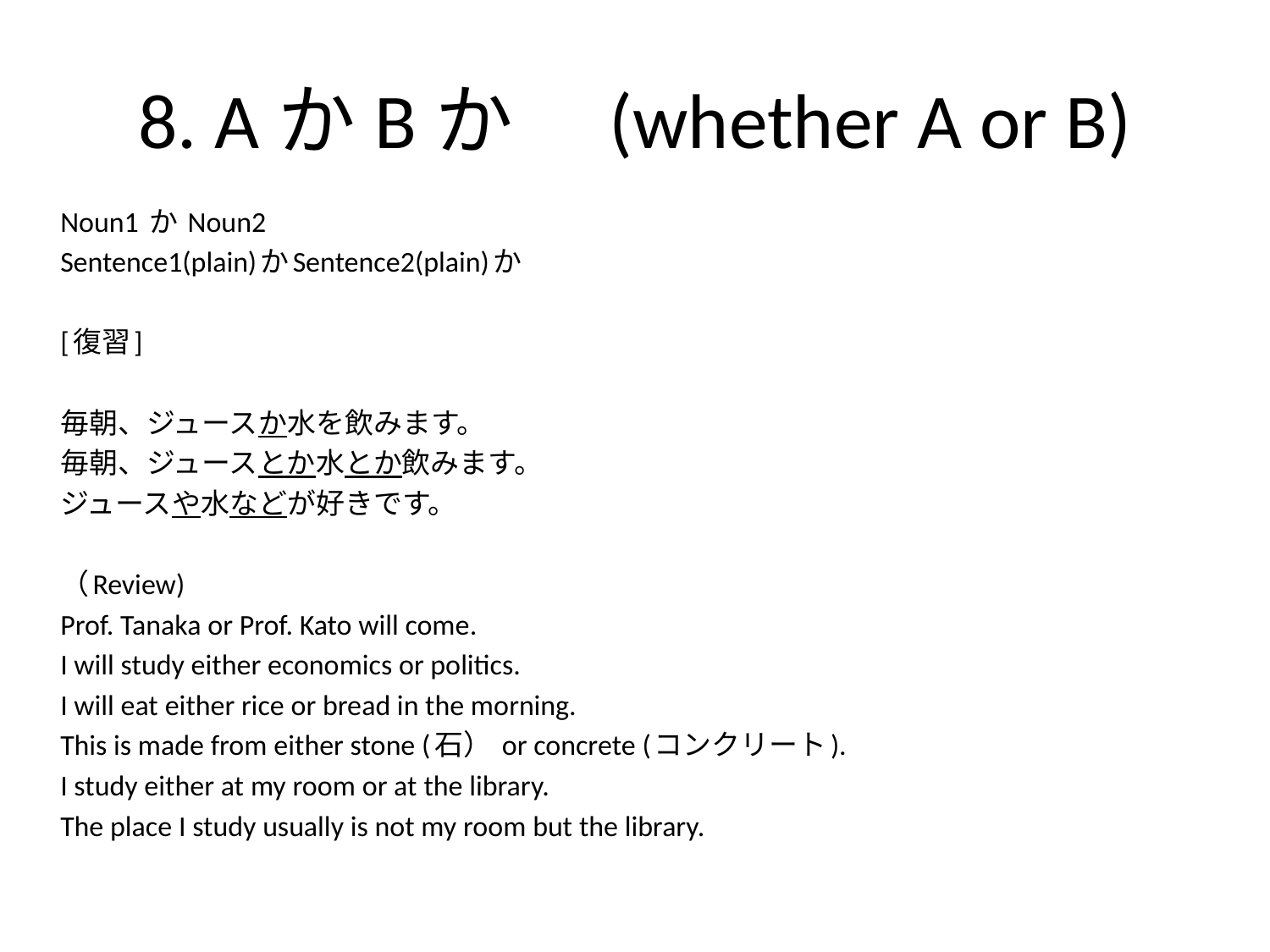

# 8. AかBか　(whether A or B)
Noun1 か Noun2
Sentence1(plain)かSentence2(plain)か

[復習]

毎朝、ジュースか水を飲みます。
毎朝、ジュースとか水とか飲みます。
ジュースや水などが好きです。

（Review)
Prof. Tanaka or Prof. Kato will come.
I will study either economics or politics.
I will eat either rice or bread in the morning.
This is made from either stone (石） or concrete (コンクリート).
I study either at my room or at the library.
The place I study usually is not my room but the library.